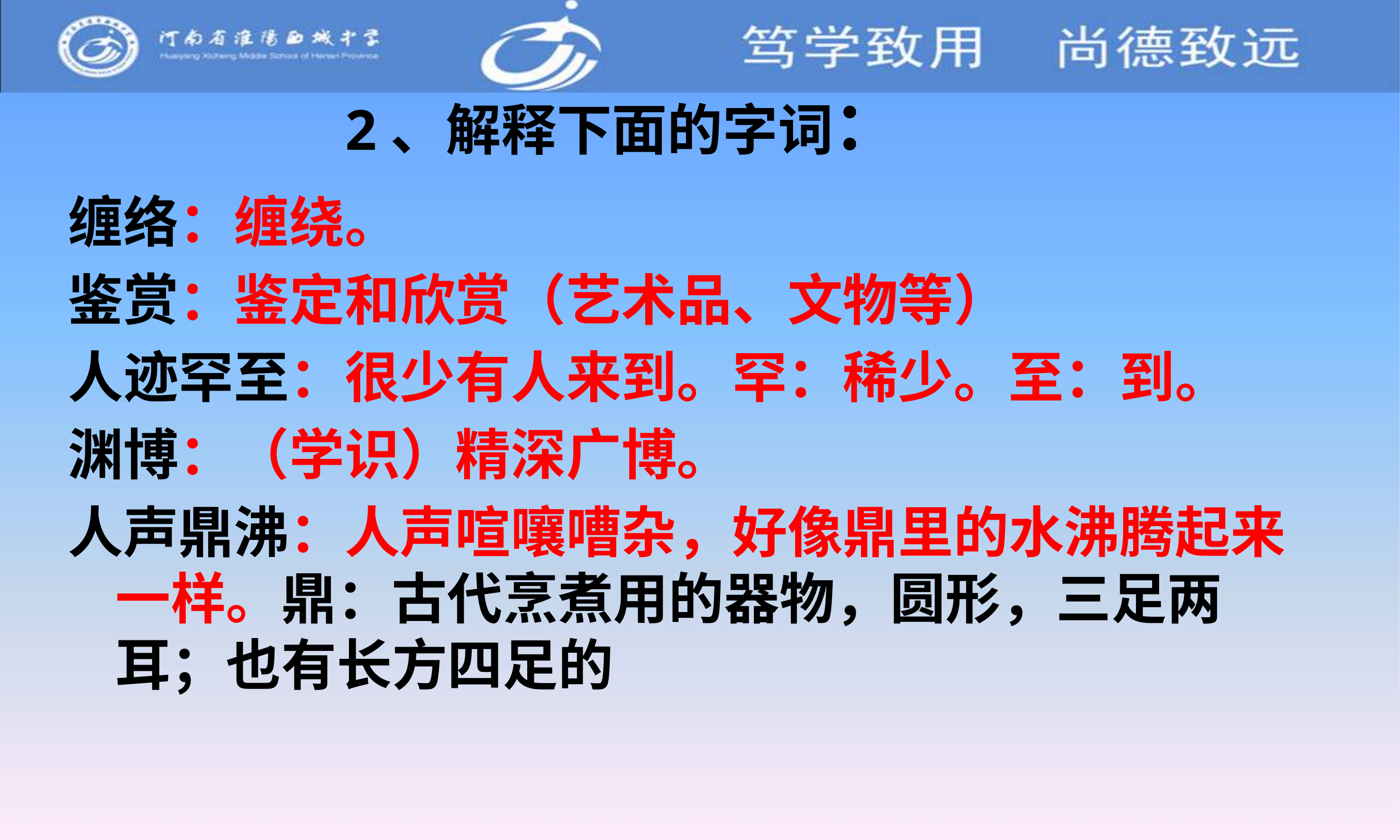

# 2、解释下面的字词：
缠络：缠绕。
鉴赏：鉴定和欣赏（艺术品、文物等）
人迹罕至：很少有人来到。罕：稀少。至：到。
渊博：（学识）精深广博。
人声鼎沸：人声喧嚷嘈杂，好像鼎里的水沸腾起来一样。鼎：古代烹煮用的器物，圆形，三足两耳；也有长方四足的